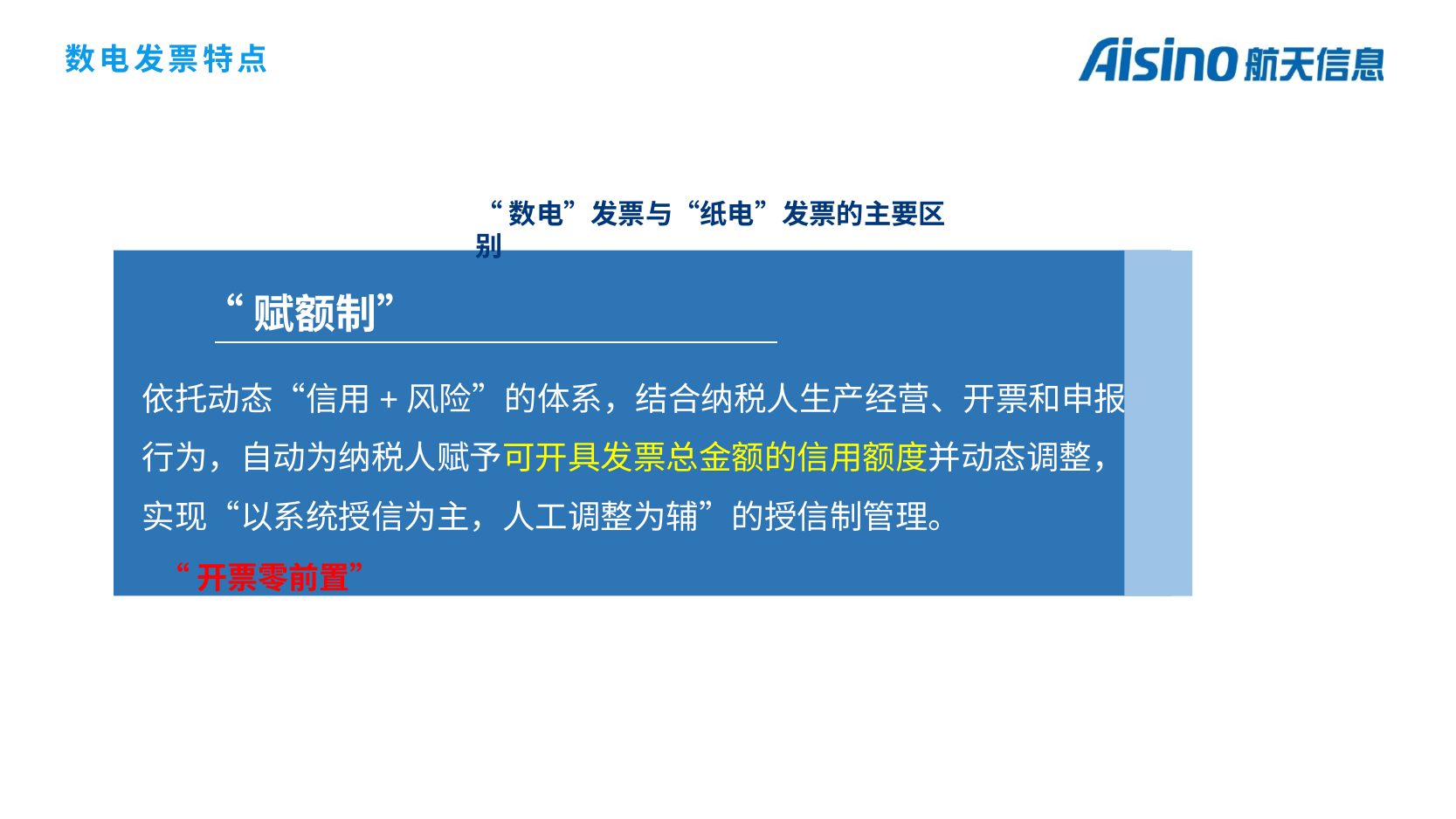

数电发票特点
“数电”发票与“纸电”发票的主要区别

“赋额制”
依托动态“信用+风险”的体系，结合纳税人生产经营、开票和申报
行为，自动为纳税人赋予可开具发票总金额的信用额度并动态调整，
实现“以系统授信为主，人工调整为辅”的授信制管理。

“开票零前置”